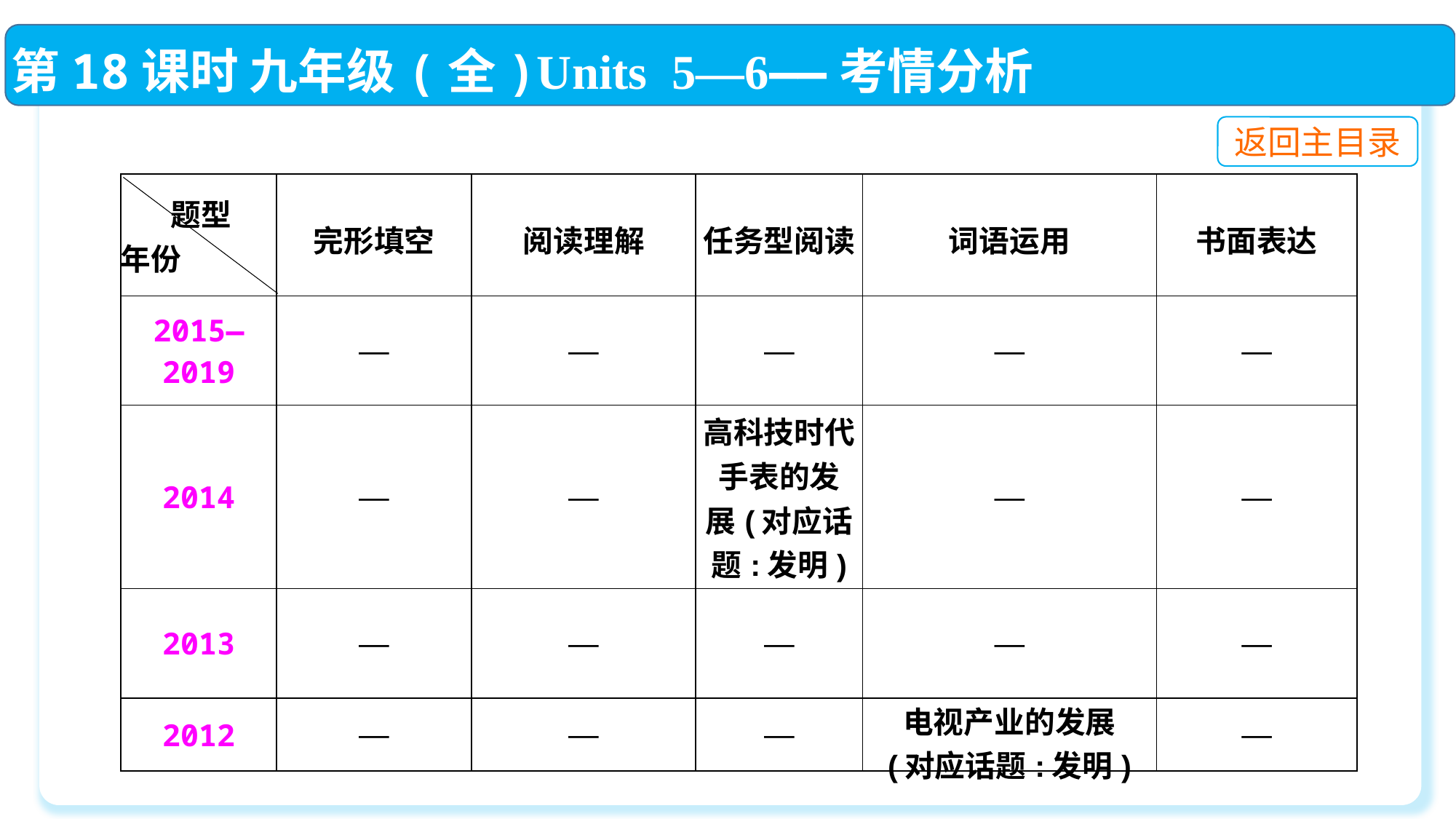

第18课时 九年级(全)Units  5—6——考情分析

返回主目录
| 题型 年份 | 完形填空 | 阅读理解 | 任务型阅读 | 词语运用 | 书面表达 |
| --- | --- | --- | --- | --- | --- |
| 2015—2019 | — | — | — | — | — |
| 2014 | — | — | 高科技时代手表的发 展(对应话题:发明) | — | — |
| 2013 | — | — | — | — | — |
| 2012 | — | — | — | 电视产业的发展 (对应话题:发明) | — |